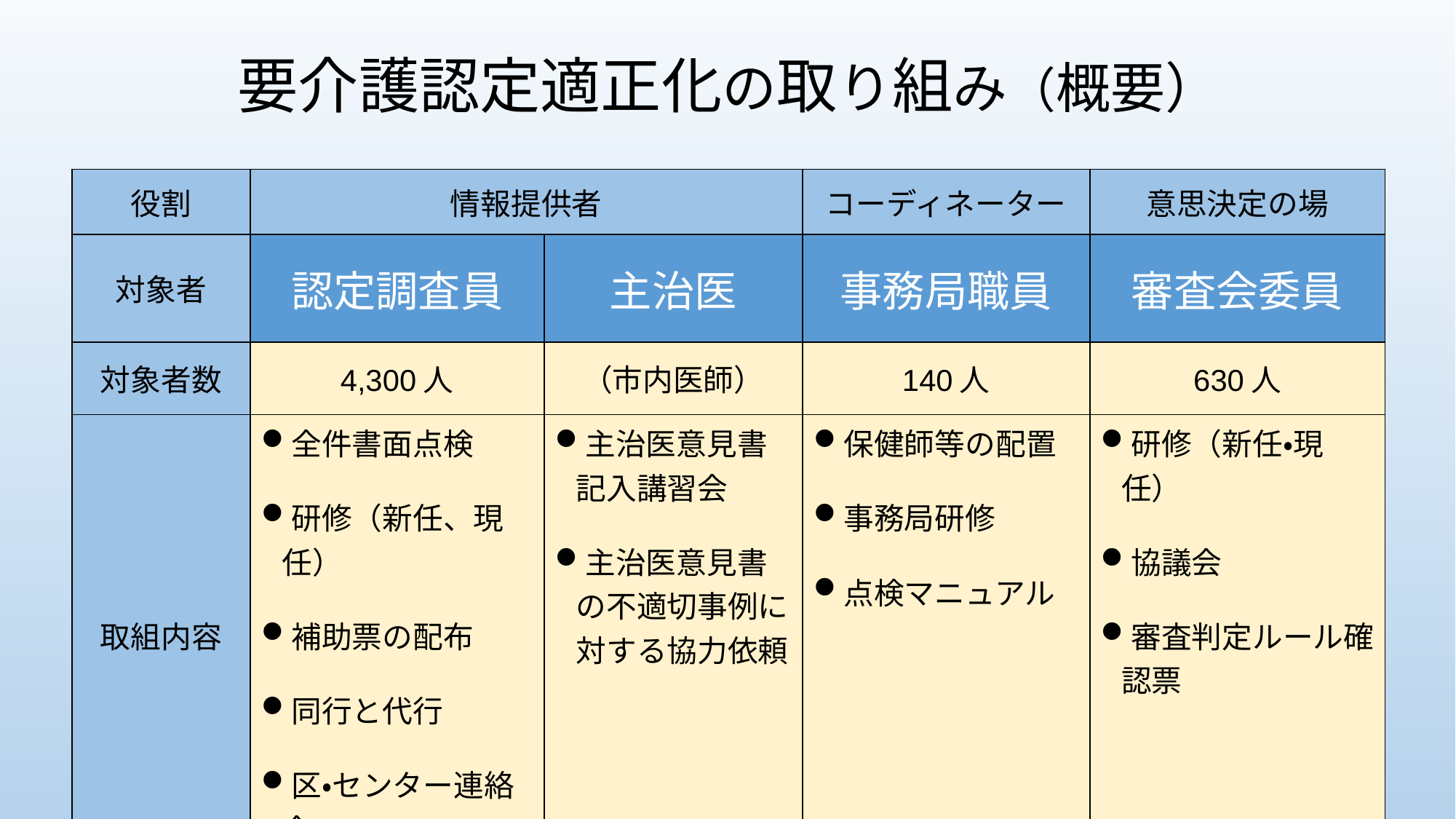

要介護認定適正化の取り組み（概要）
| 役割 | 情報提供者 |  | コーディネーター | 意思決定の場 |
| --- | --- | --- | --- | --- |
| 対象者 | 認定調査員 | 主治医 | 事務局職員 | 審査会委員 |
| 対象者数 | 4,300人 | （市内医師） | 140人 | 630人 |
| 取組内容 | 全件書面点検 研修（新任、現任） 補助票の配布 同行と代行 区・センター連絡会 | 主治医意見書記入講習会 主治医意見書の不適切事例に対する協力依頼 | 保健師等の配置 事務局研修 点検マニュアル | 研修（新任・現任） 協議会 審査判定ルール確認票 |